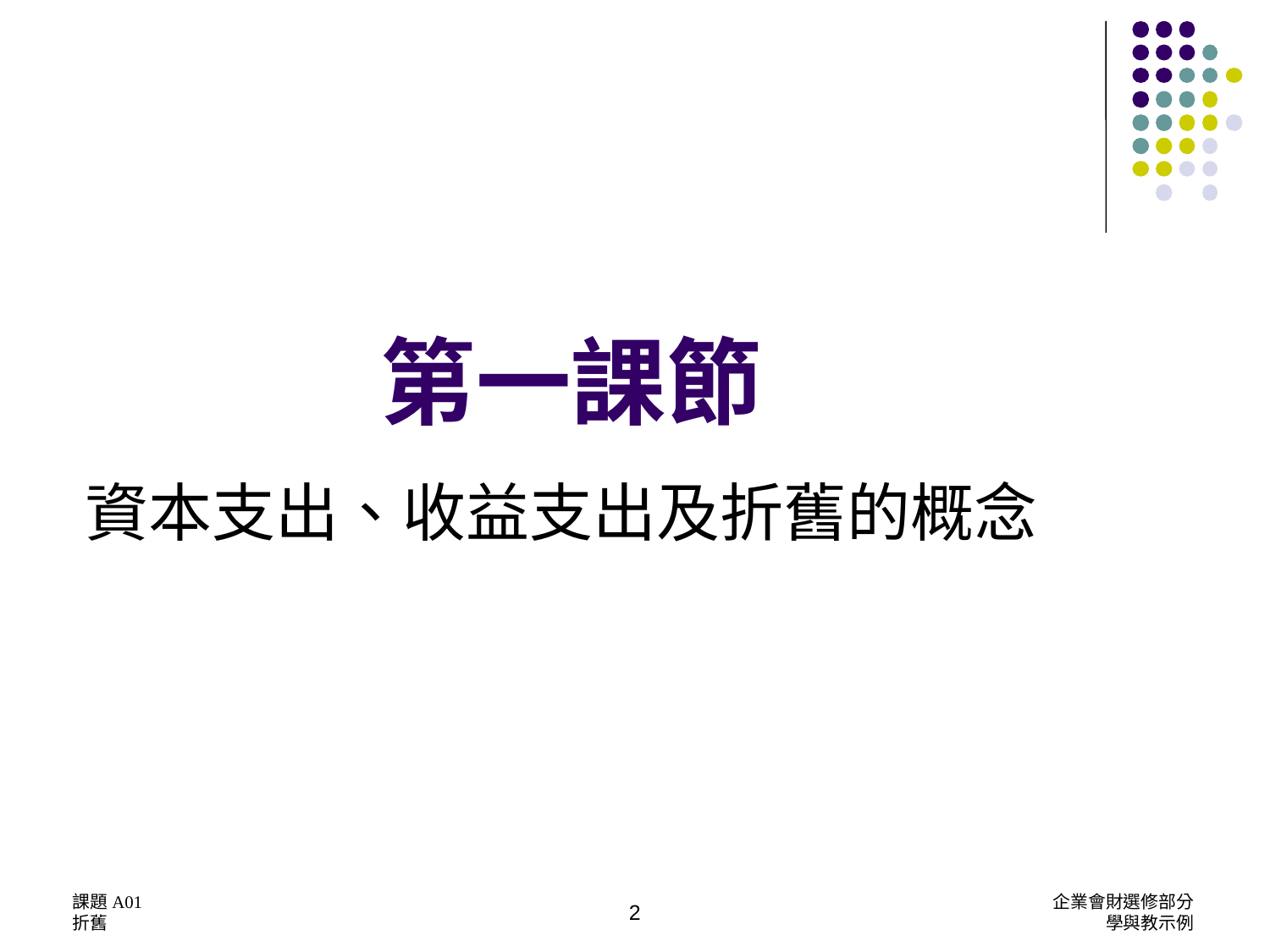

# 第一課節

資本支出、收益支出及折舊的概念

課題A01
折舊

企業會財選修部分
學與教示例

2